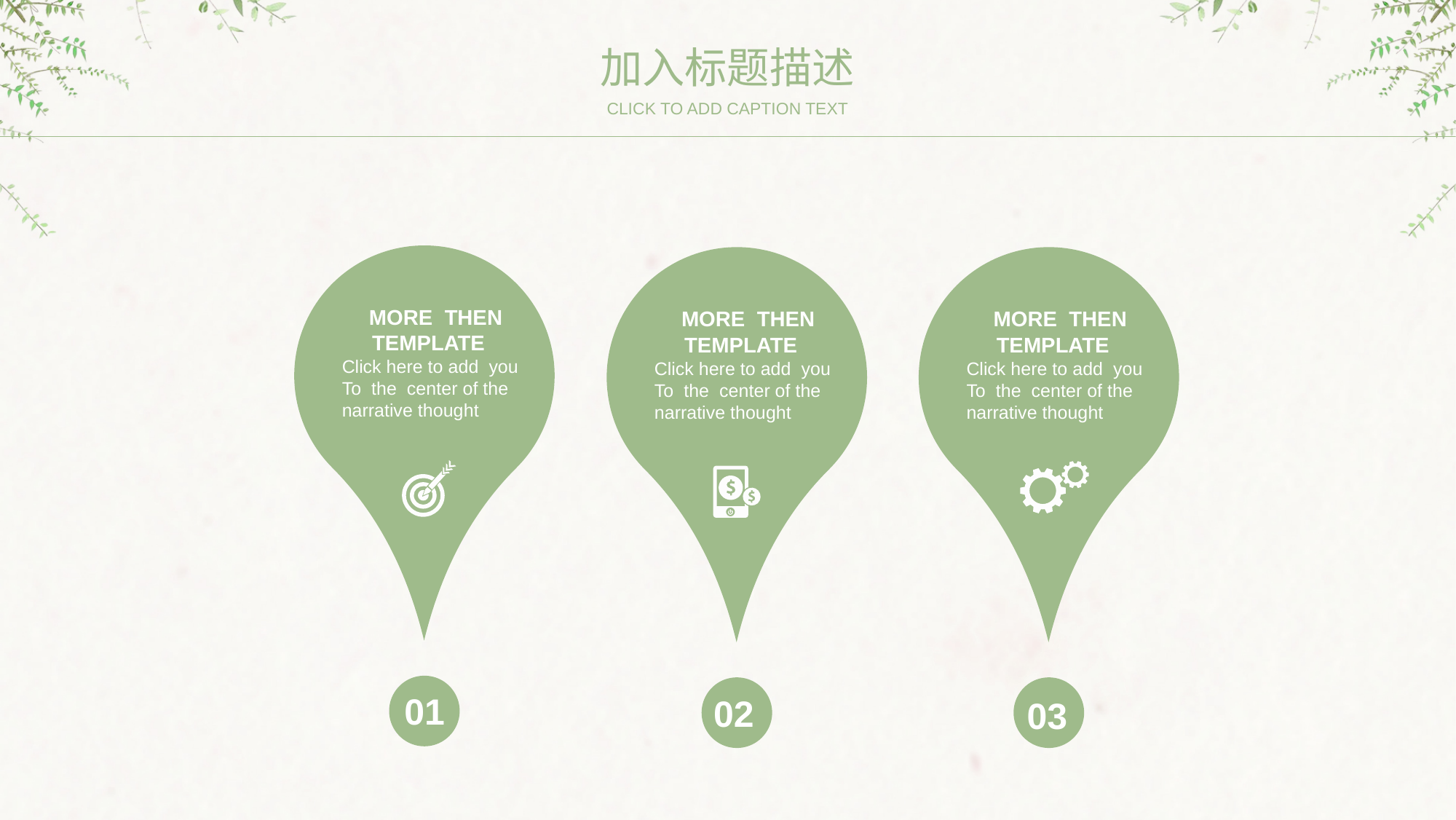

加入标题描述
CLICK TO ADD CAPTION TEXT

    MORE  THEN
     TEMPLATE
Click here to add  you
To  the  center of the
narrative thought
    MORE  THEN
     TEMPLATE
Click here to add  you
To  the  center of the
narrative thought
    MORE  THEN
     TEMPLATE
Click here to add  you
To  the  center of the
narrative thought

01
02
03